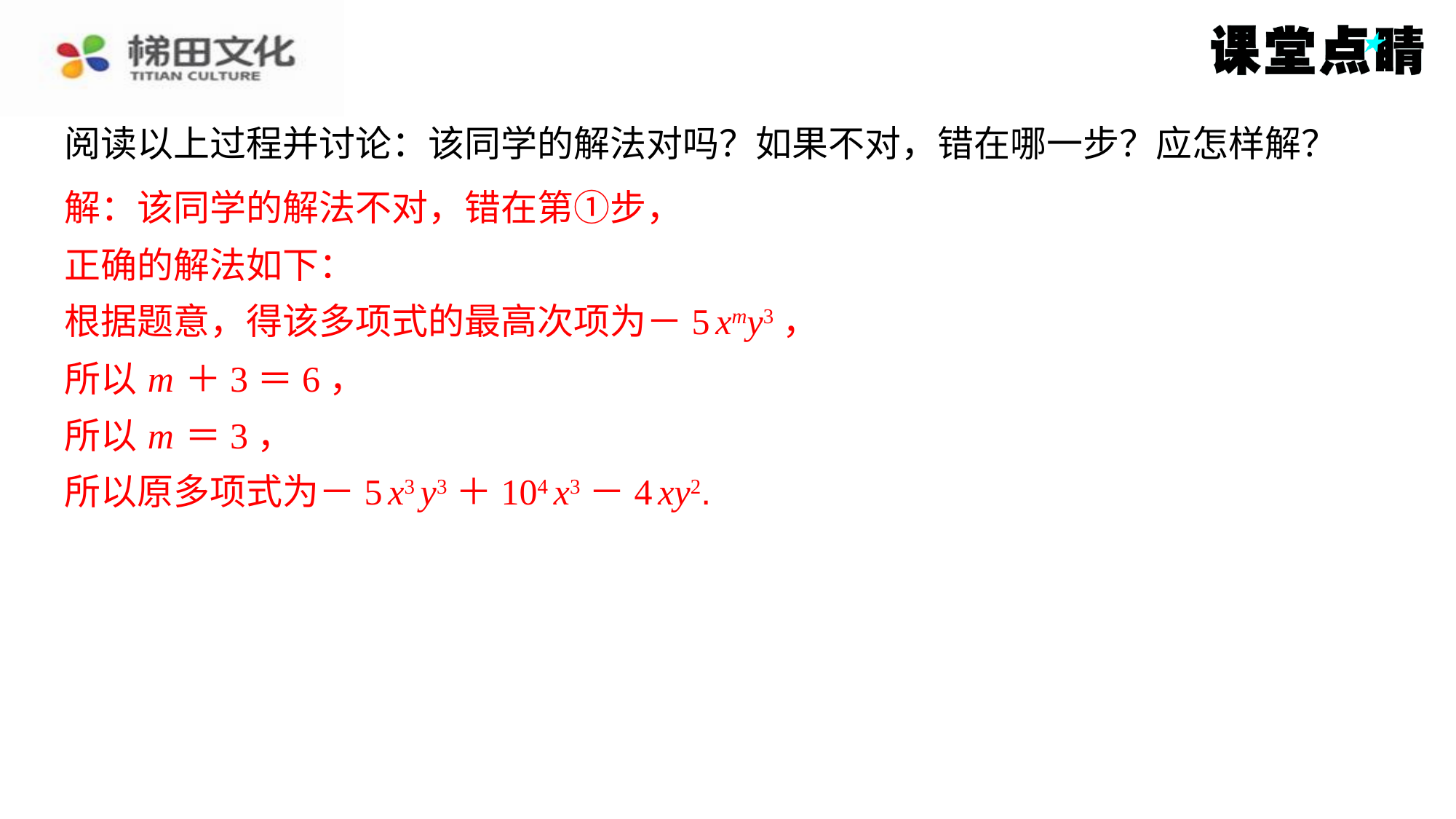

阅读以上过程并讨论：该同学的解法对吗？如果不对，错在哪一步？应怎样解？
解：该同学的解法不对，错在第①步，
解：该同学的解法不对，错在第①步，
正确的解法如下：
根据题意，得该多项式的最高次项为－5 xmy3，
所以 m ＋3＝6，
所以 m ＝3，
所以原多项式为－5 x3 y3＋104 x3－4 xy2.
正确的解法如下：
根据题意，得该多项式的最高次项为－5 xmy3，
所以 m ＋3＝6，
所以 m ＝3，
所以原多项式为－5 x3 y3＋104 x3－4 xy2.